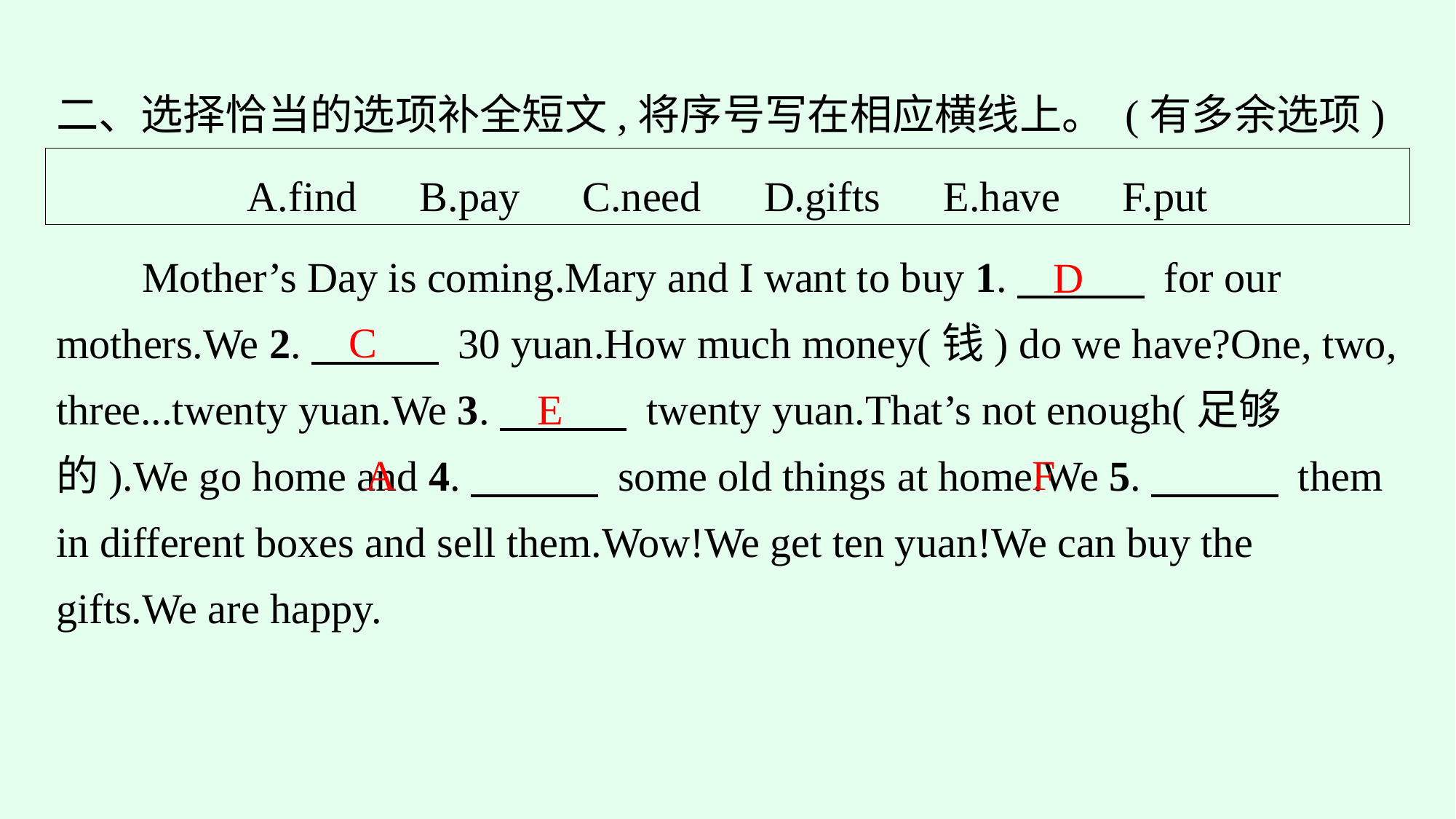

二、选择恰当的选项补全短文,将序号写在相应横线上。 (有多余选项)
A.find　B.pay　C.need　D.gifts　E.have　F.put
Mother’s Day is coming.Mary and I want to buy 1.　　　 for our mothers.We 2.　　　 30 yuan.How much money(钱) do we have?One, two, three...twenty yuan.We 3.　　　 twenty yuan.That’s not enough(足够的).We go home and 4.　　　 some old things at home.We 5.　　　 them in different boxes and sell them.Wow!We get ten yuan!We can buy the gifts.We are happy.
D
C
E
A
F